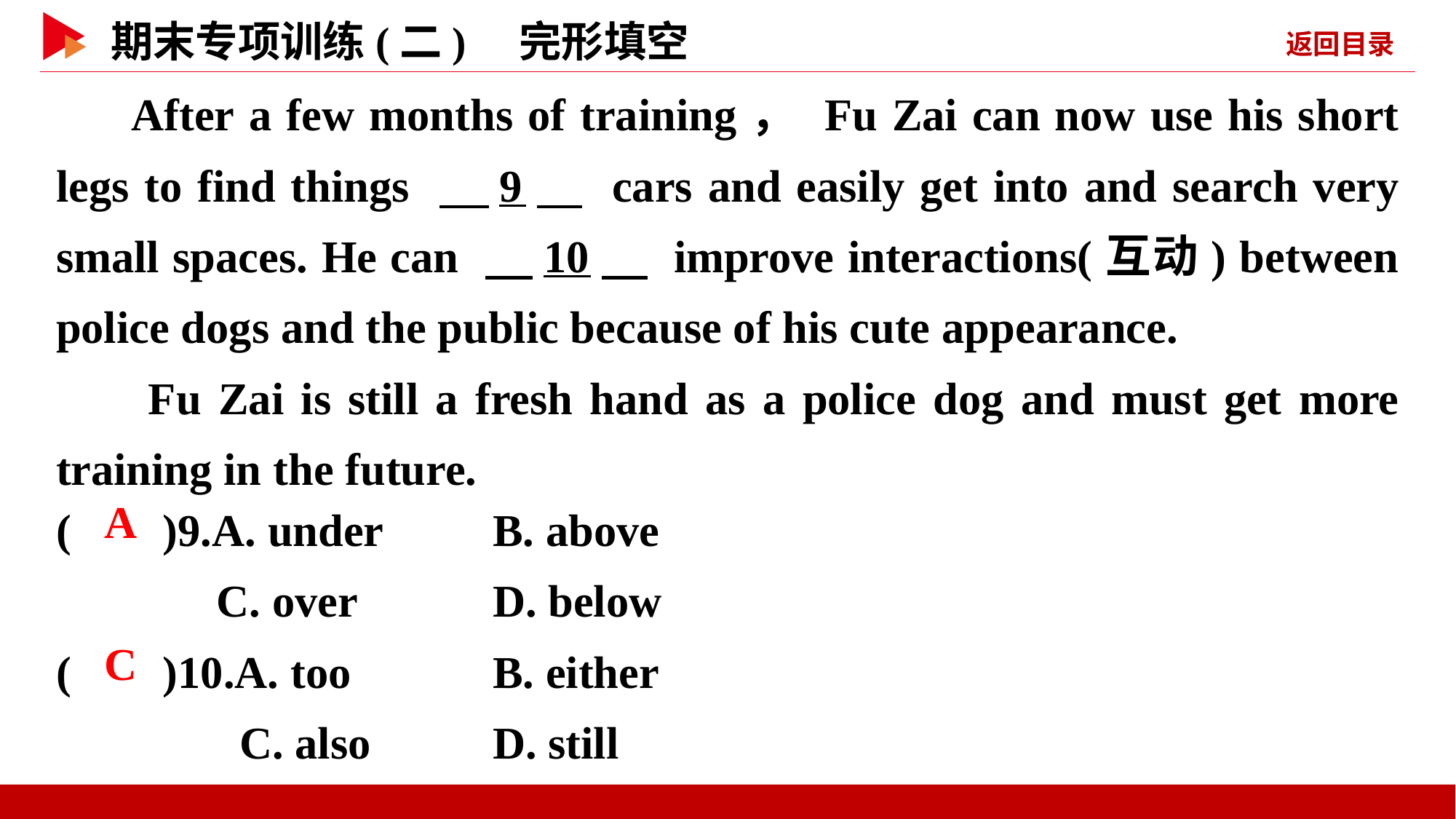

After a few months of training， Fu Zai can now use his short legs to find things 　9　 cars and easily get into and search very small spaces. He can 　10　 improve interactions(互动) between police dogs and the public because of his cute appearance.
 Fu Zai is still a fresh hand as a police dog and must get more training in the future.
(        )9.A. under 	B. above
              C. over      	D. below
(        )10.A. too    	B. either
                C. also      	D. still
   A
   C